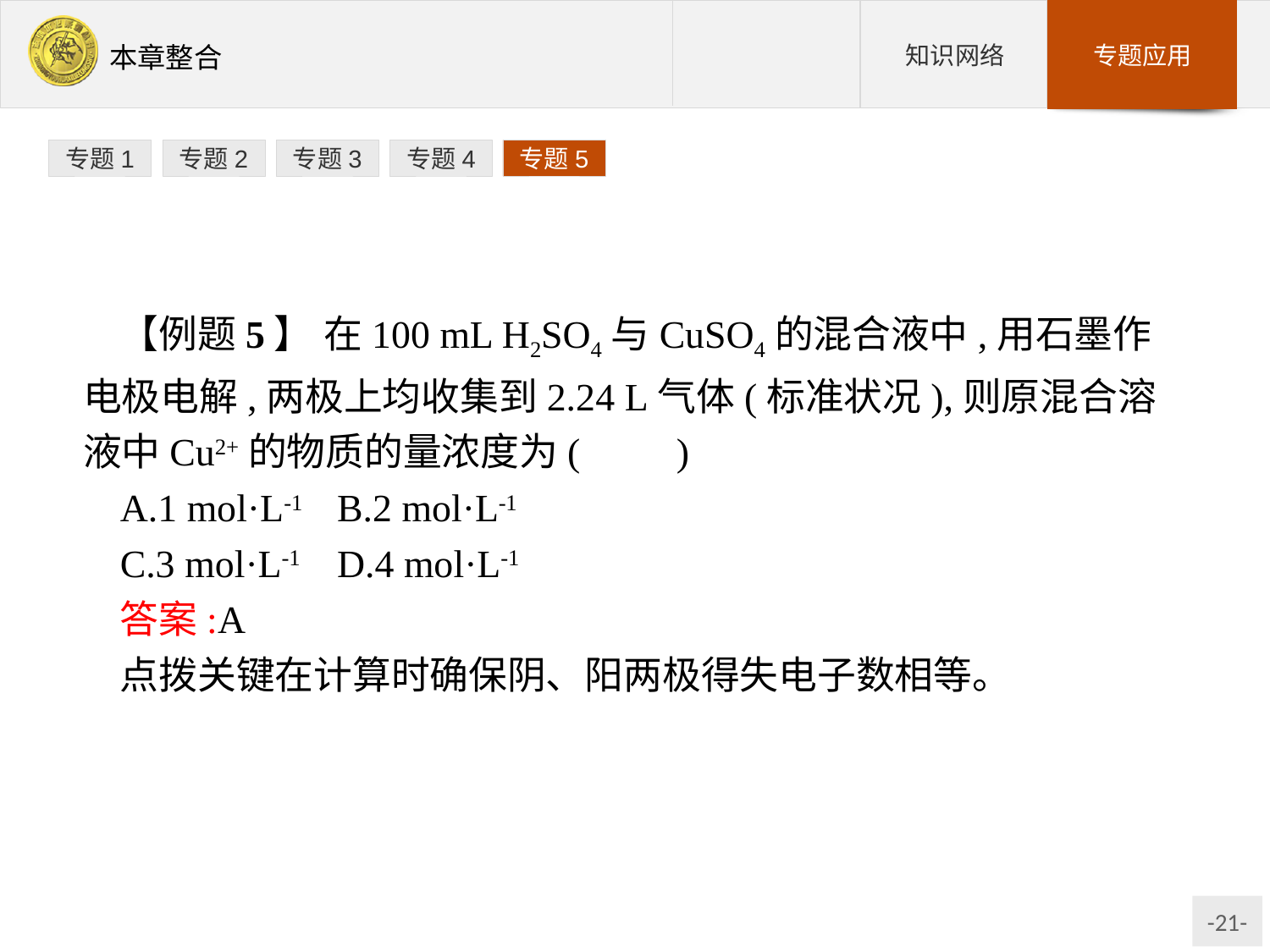

专题1
专题2
专题3
专题4
专题5
【例题5】 在100 mL H2SO4与CuSO4的混合液中,用石墨作电极电解,两极上均收集到2.24 L气体(标准状况),则原混合溶液中Cu2+的物质的量浓度为(　　)
A.1 mol·L-1	B.2 mol·L-1
C.3 mol·L-1	D.4 mol·L-1
答案:A
点拨关键在计算时确保阴、阳两极得失电子数相等。